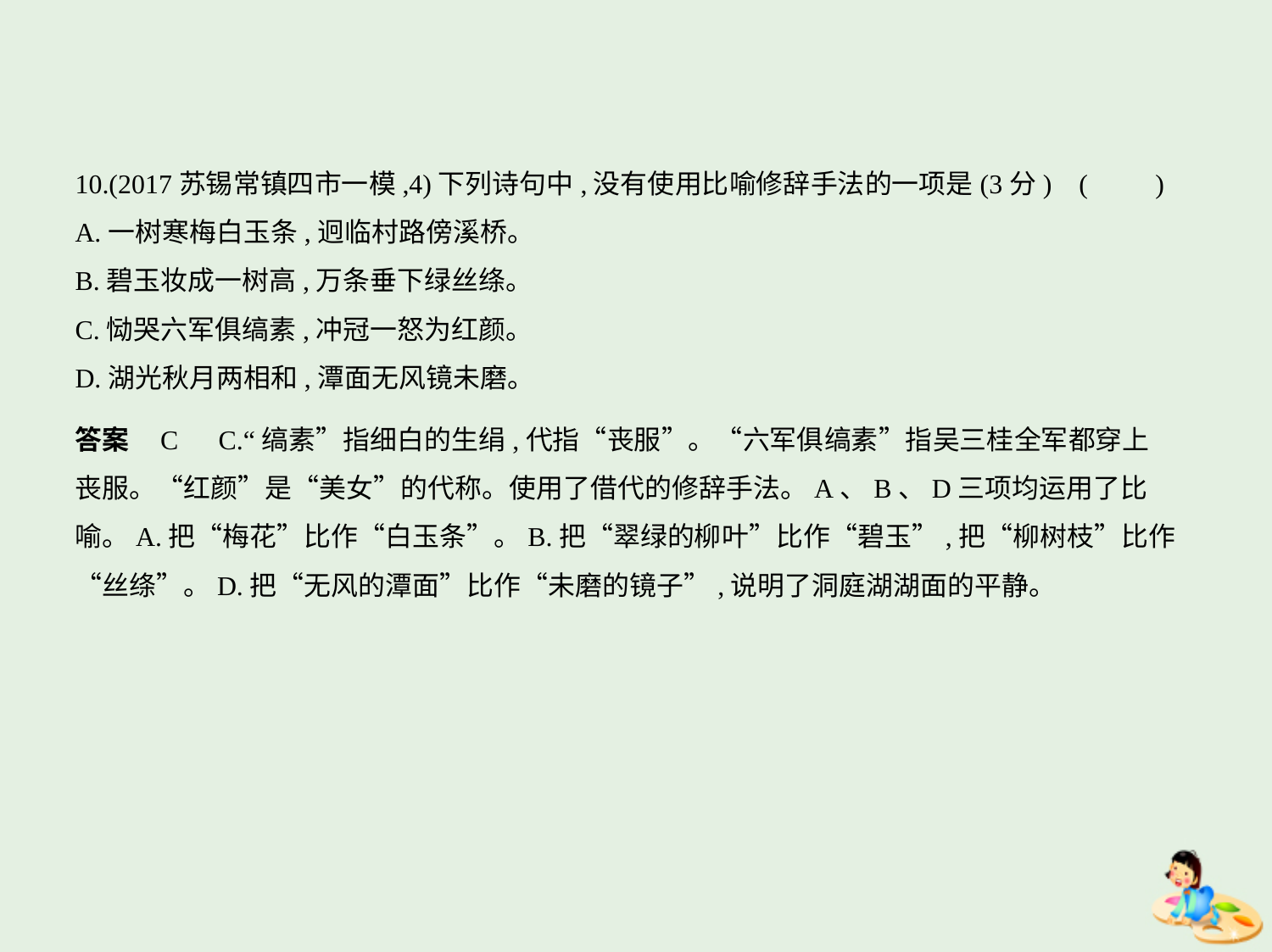

10.(2017苏锡常镇四市一模,4)下列诗句中,没有使用比喻修辞手法的一项是(3分) (　　)
A.一树寒梅白玉条,迥临村路傍溪桥。
B.碧玉妆成一树高,万条垂下绿丝绦。
C.恸哭六军俱缟素,冲冠一怒为红颜。
D.湖光秋月两相和,潭面无风镜未磨。
答案    C　C.“缟素”指细白的生绢,代指“丧服”。“六军俱缟素”指吴三桂全军都穿上
丧服。“红颜”是“美女”的代称。使用了借代的修辞手法。A、B、D三项均运用了比
喻。A.把“梅花”比作“白玉条”。B.把“翠绿的柳叶”比作“碧玉”,把“柳树枝”比作
“丝绦”。D.把“无风的潭面”比作“未磨的镜子”,说明了洞庭湖湖面的平静。